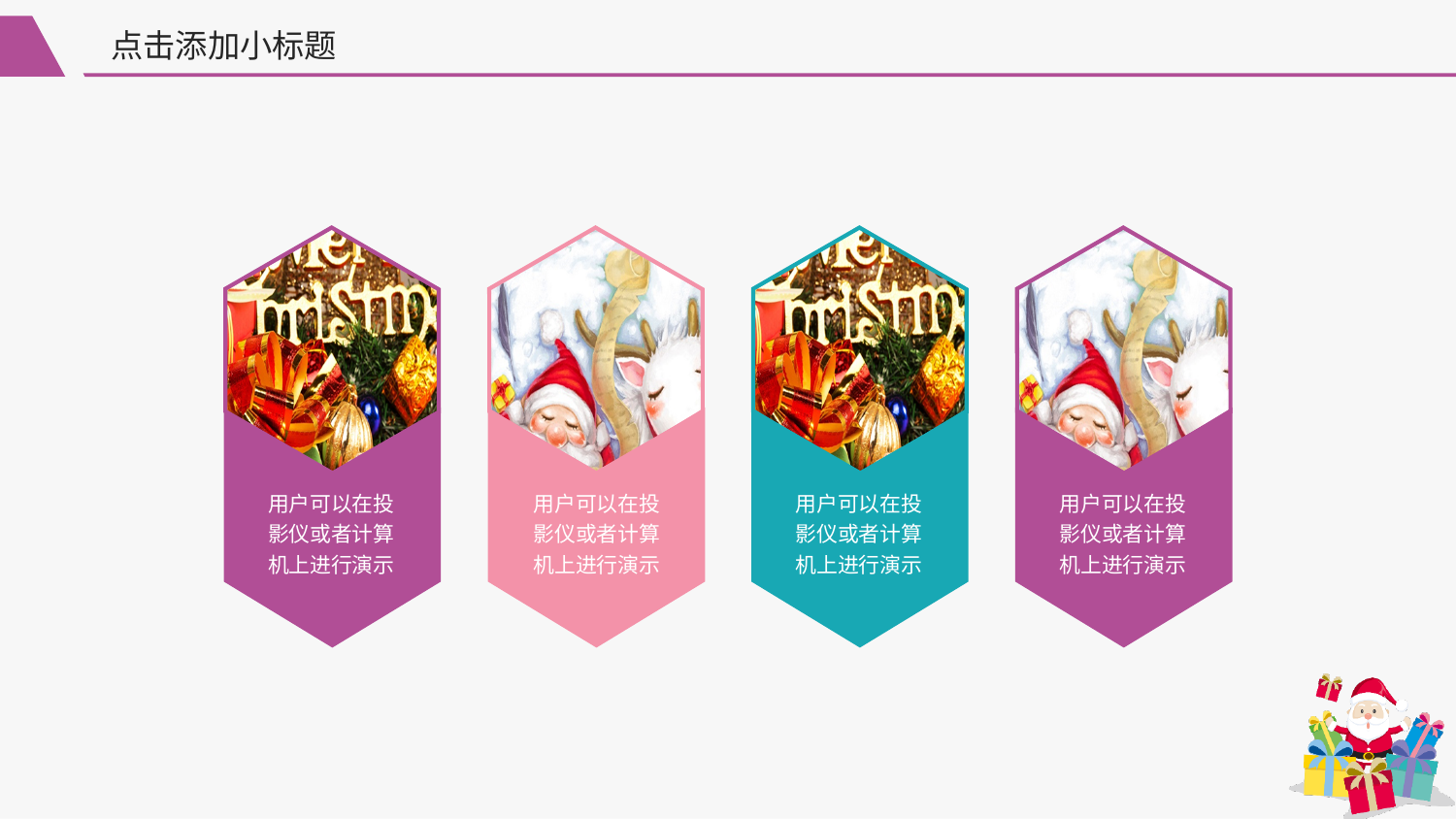

点击添加小标题

用户可以在投影仪或者计算机上进行演示
用户可以在投影仪或者计算机上进行演示
用户可以在投影仪或者计算机上进行演示
用户可以在投影仪或者计算机上进行演示